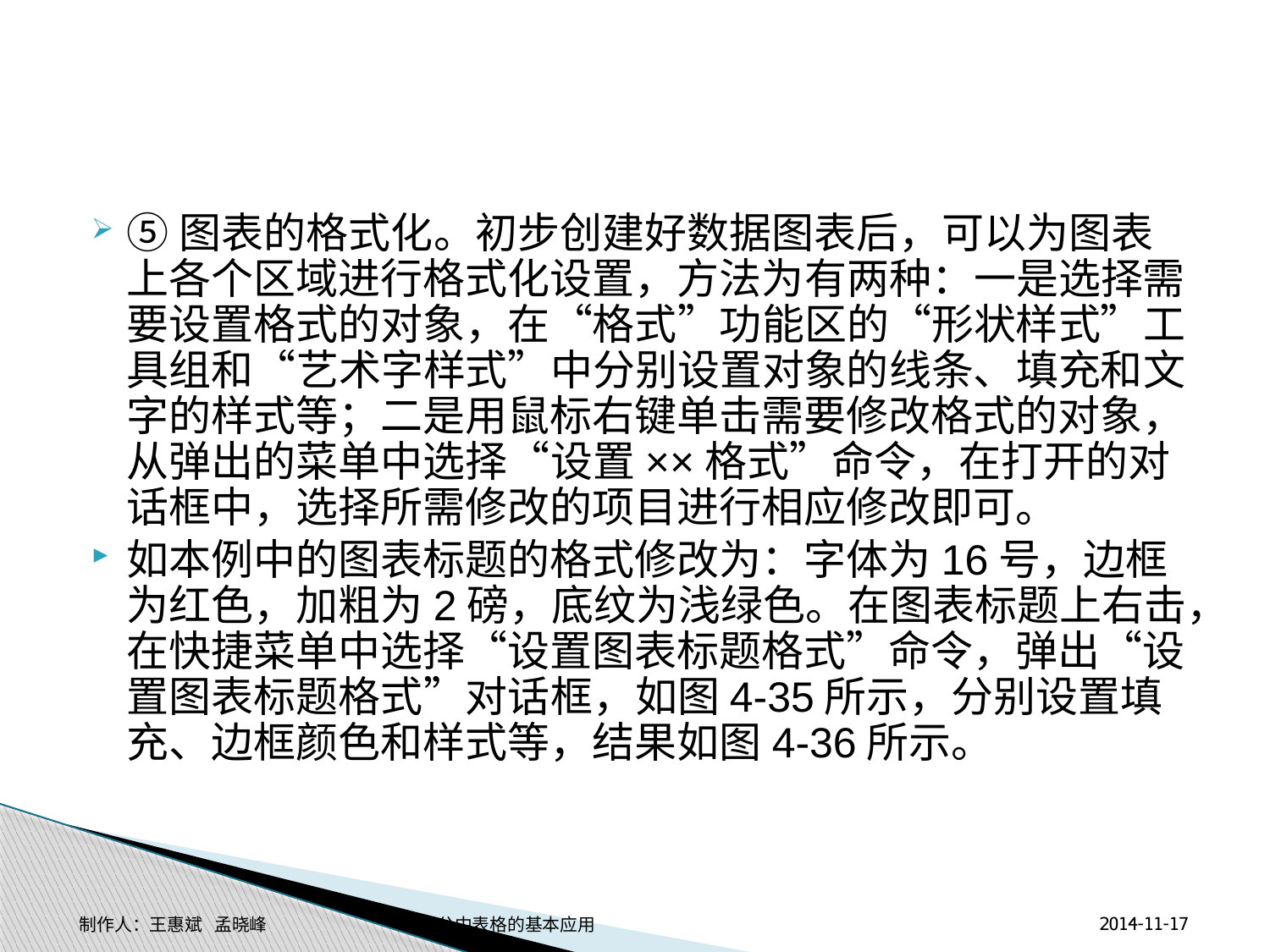

#
⑤图表的格式化。初步创建好数据图表后，可以为图表上各个区域进行格式化设置，方法为有两种：一是选择需要设置格式的对象，在“格式”功能区的“形状样式”工具组和“艺术字样式”中分别设置对象的线条、填充和文字的样式等；二是用鼠标右键单击需要修改格式的对象，从弹出的菜单中选择“设置××格式”命令，在打开的对话框中，选择所需修改的项目进行相应修改即可。
如本例中的图表标题的格式修改为：字体为16号，边框为红色，加粗为2磅，底纹为浅绿色。在图表标题上右击，在快捷菜单中选择“设置图表标题格式”命令，弹出“设置图表标题格式”对话框，如图4-35所示，分别设置填充、边框颜色和样式等，结果如图4-36所示。
2014-11-17
制作人：王惠斌   孟晓峰                                      办公中表格的基本应用